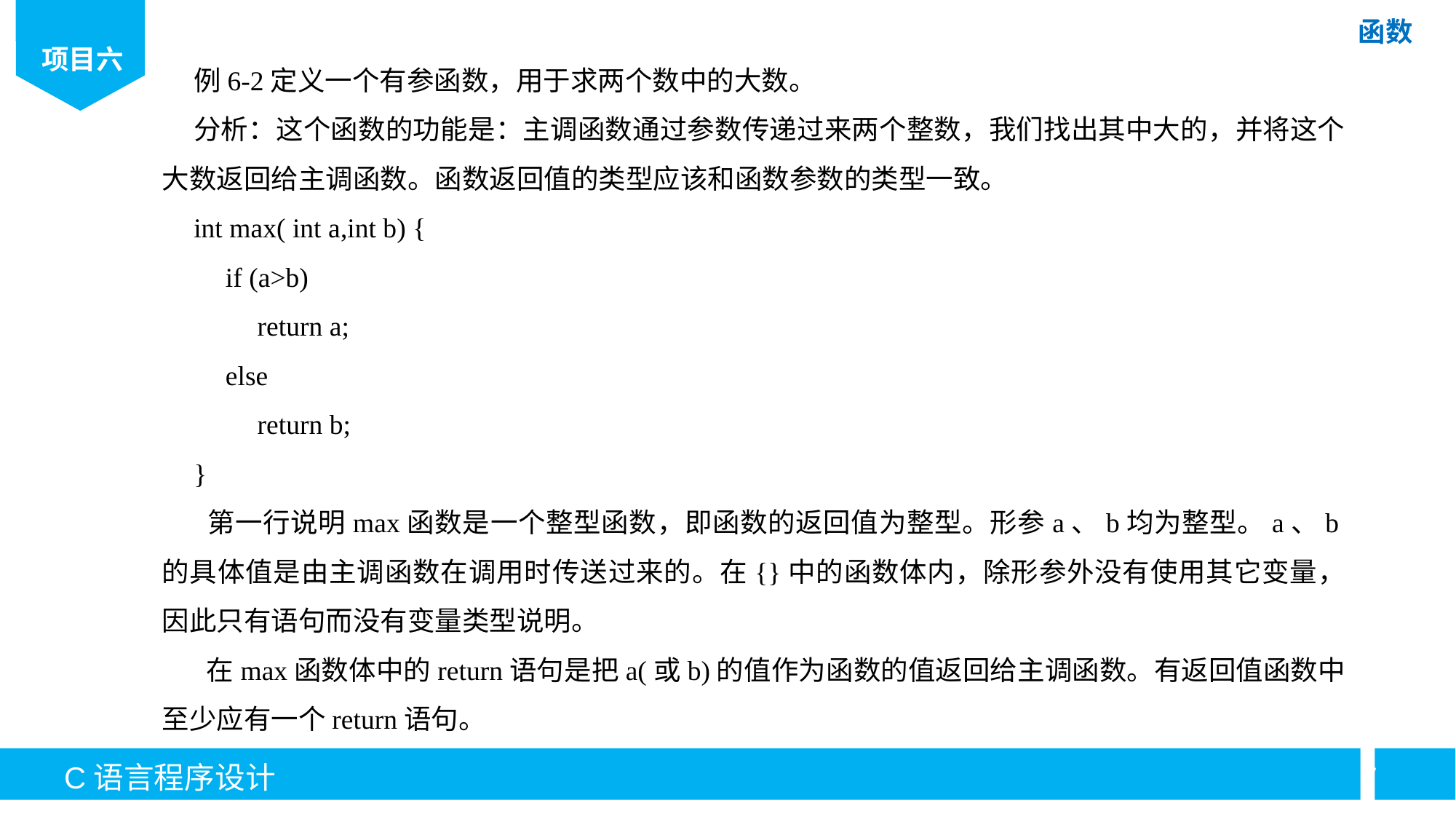

例6-2定义一个有参函数，用于求两个数中的大数。
分析：这个函数的功能是：主调函数通过参数传递过来两个整数，我们找出其中大的，并将这个大数返回给主调函数。函数返回值的类型应该和函数参数的类型一致。
int max( int a,int b) {
if (a>b)
return a;
else
return b;
}
 第一行说明max函数是一个整型函数，即函数的返回值为整型。形参a、b均为整型。a、b的具体值是由主调函数在调用时传送过来的。在{}中的函数体内，除形参外没有使用其它变量，因此只有语句而没有变量类型说明。
 在max函数体中的return语句是把a(或b)的值作为函数的值返回给主调函数。有返回值函数中至少应有一个return语句。